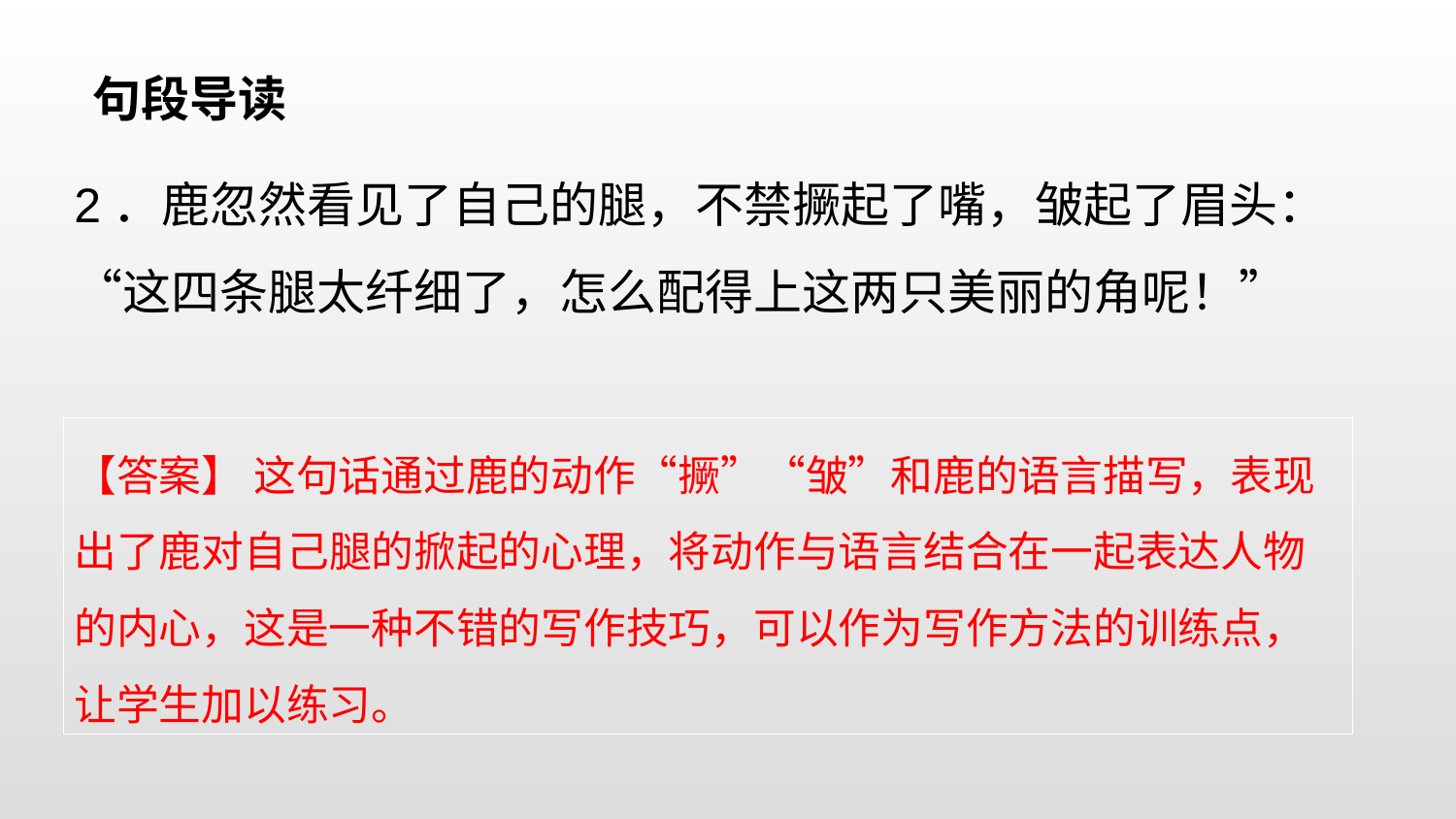

句段导读
2．鹿忽然看见了自己的腿，不禁撅起了嘴，皱起了眉头：“这四条腿太纤细了，怎么配得上这两只美丽的角呢！”
【答案】 这句话通过鹿的动作“撅”“皱”和鹿的语言描写，表现出了鹿对自己腿的掀起的心理，将动作与语言结合在一起表达人物的内心，这是一种不错的写作技巧，可以作为写作方法的训练点，让学生加以练习。